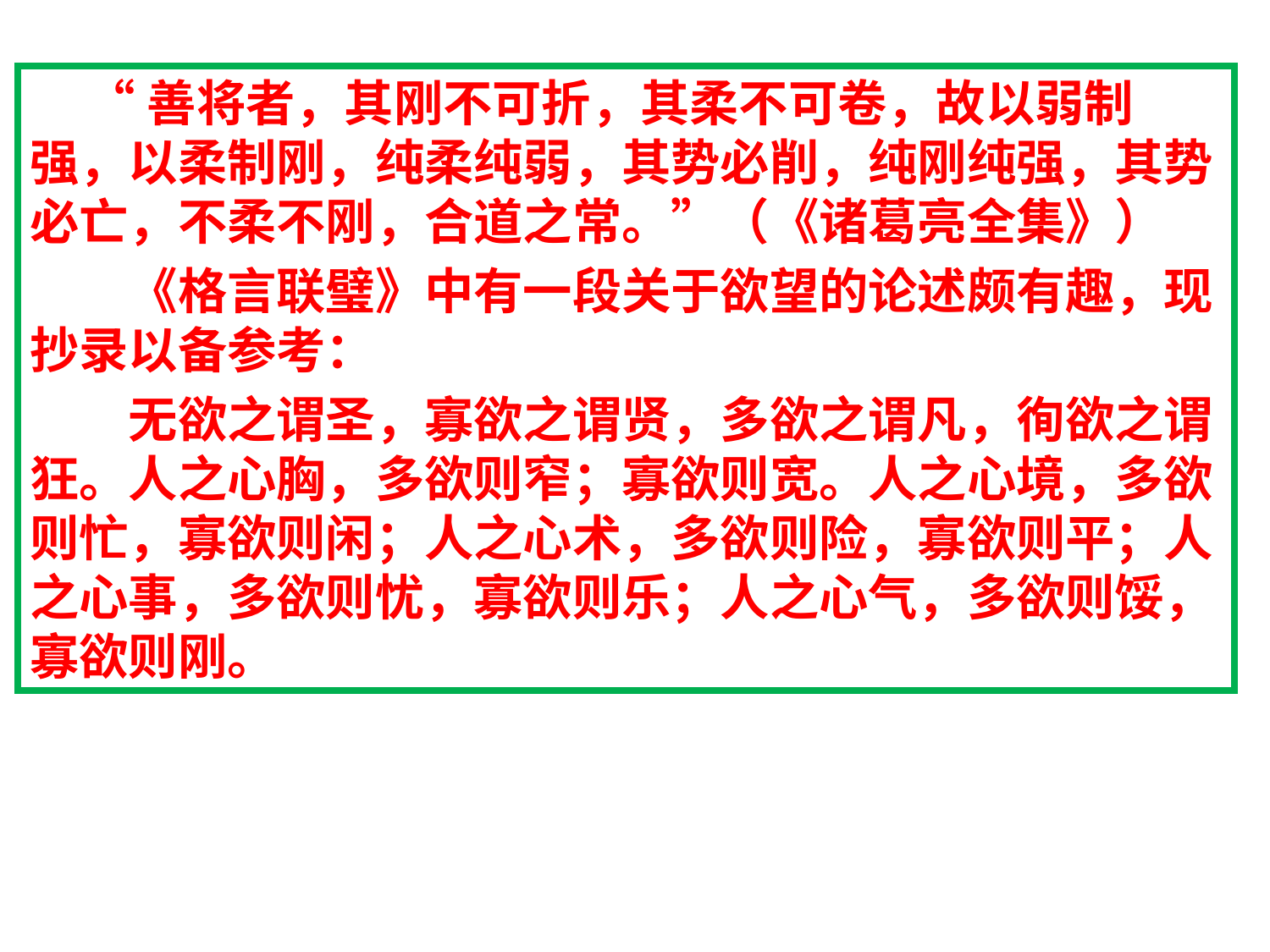

“善将者，其刚不可折，其柔不可卷，故以弱制强，以柔制刚，纯柔纯弱，其势必削，纯刚纯强，其势必亡，不柔不刚，合道之常。”（《诸葛亮全集》）
　　《格言联璧》中有一段关于欲望的论述颇有趣，现抄录以备参考：
　　无欲之谓圣，寡欲之谓贤，多欲之谓凡，徇欲之谓狂。人之心胸，多欲则窄；寡欲则宽。人之心境，多欲则忙，寡欲则闲；人之心术，多欲则险，寡欲则平；人之心事，多欲则忧，寡欲则乐；人之心气，多欲则馁，寡欲则刚。